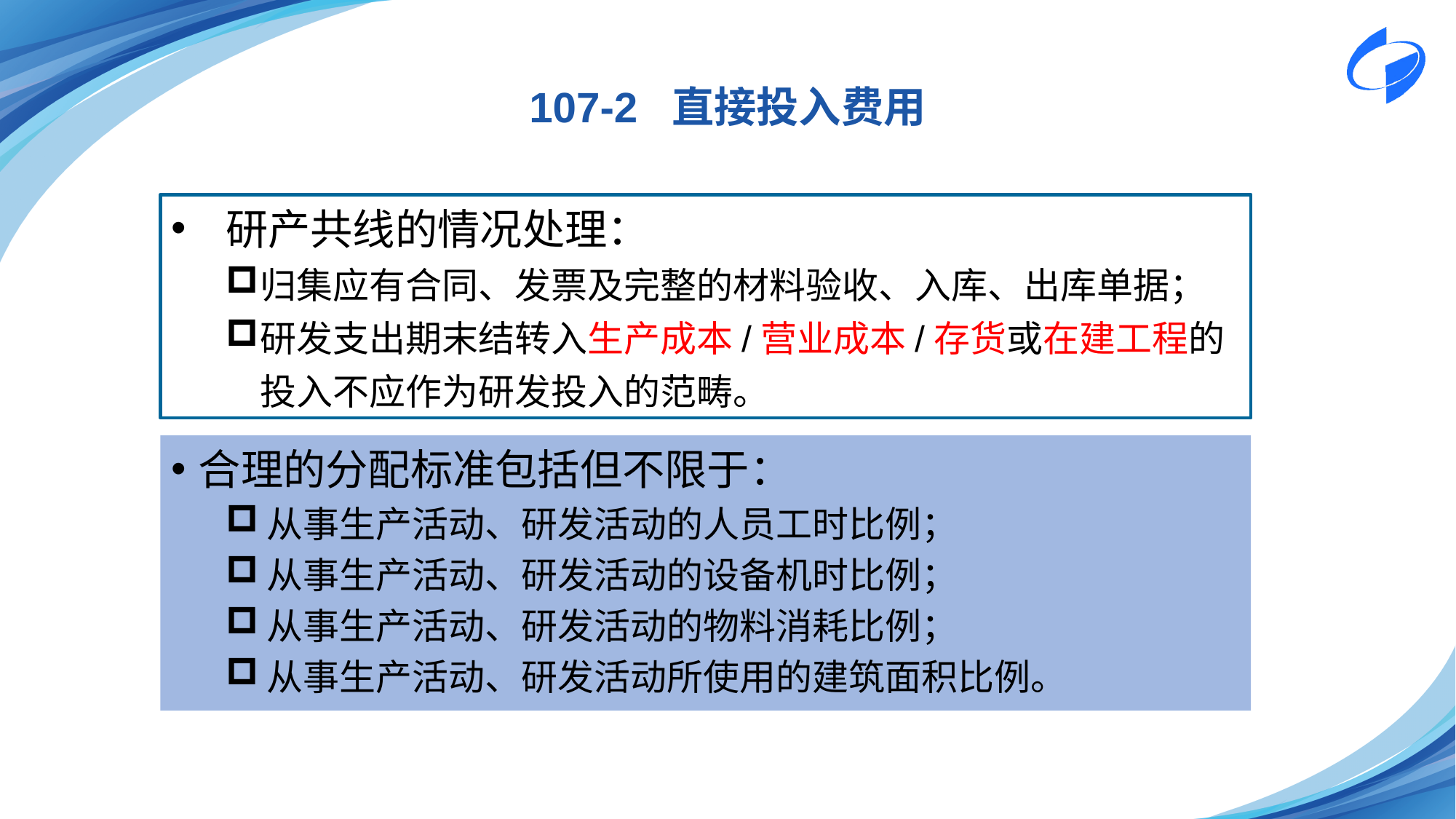

107-2  直接投入费用
研产共线的情况处理：
归集应有合同、发票及完整的材料验收、入库、出库单据；
研发支出期末结转入生产成本/营业成本/存货或在建工程的投入不应作为研发投入的范畴。
合理的分配标准包括但不限于：
从事生产活动、研发活动的人员工时比例；
从事生产活动、研发活动的设备机时比例；
从事生产活动、研发活动的物料消耗比例；
从事生产活动、研发活动所使用的建筑面积比例。
43